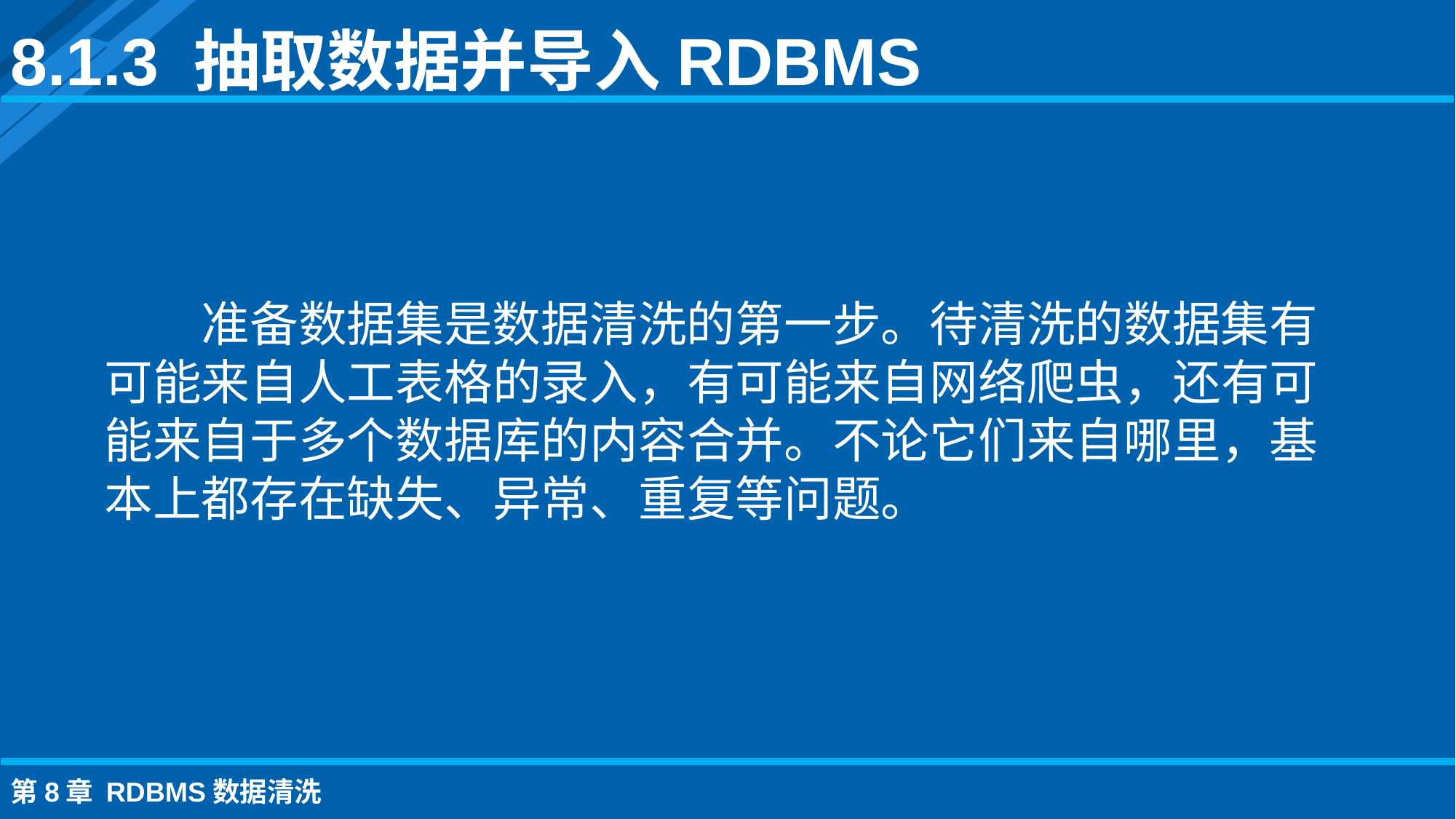

8.1.3 抽取数据并导入RDBMS

准备数据集是数据清洗的第一步。待清洗的数据集有可能来自人工表格的录入，有可能来自网络爬虫，还有可能来自于多个数据库的内容合并。不论它们来自哪里，基本上都存在缺失、异常、重复等问题。
第8章 RDBMS数据清洗